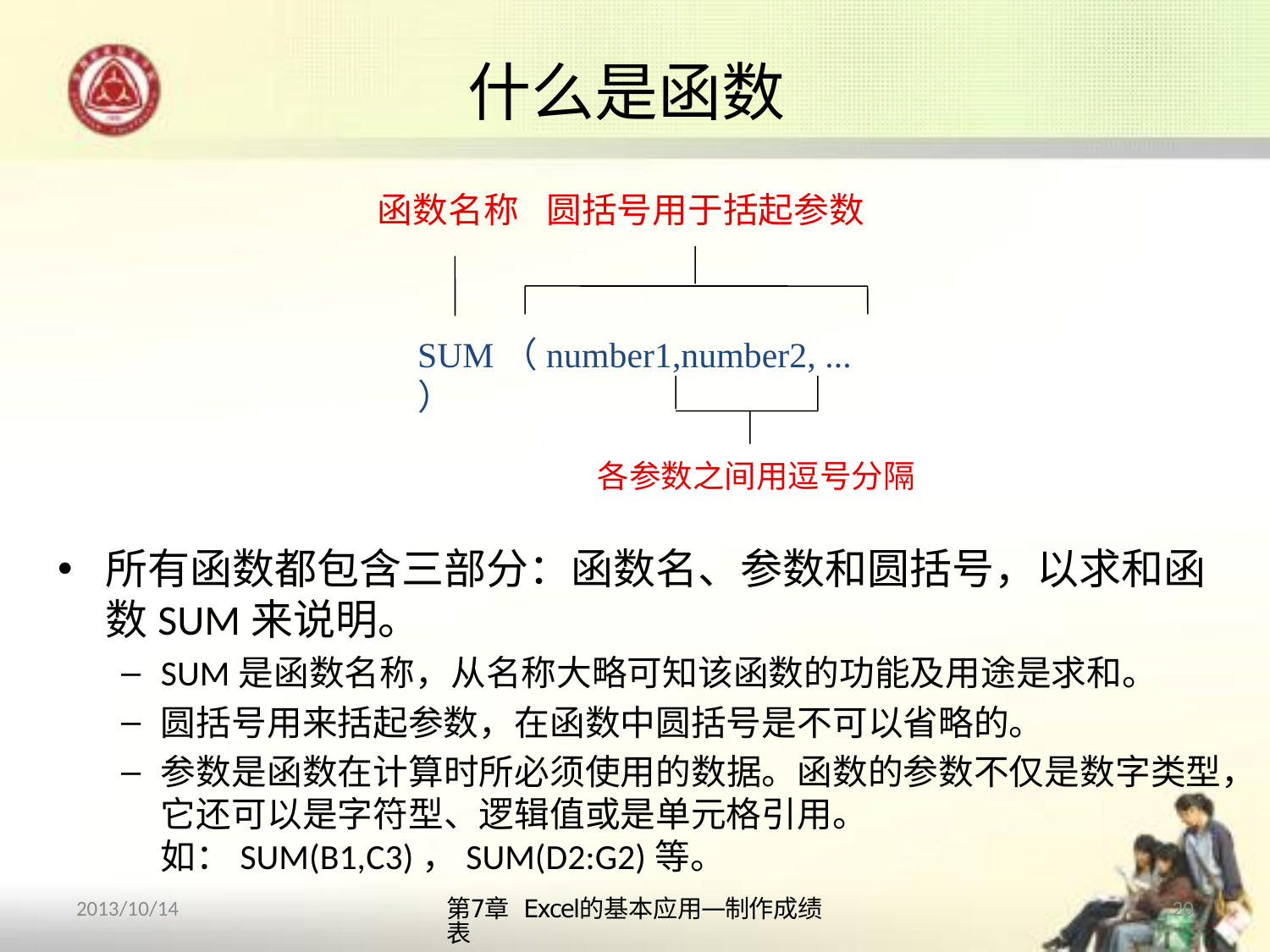

# 什么是函数
函数名称

圆括号用于括起参数

SUM（number1,number2, ...）

各参数之间用逗号分隔
所有函数都包含三部分：函数名、参数和圆括号，以求和函数SUM来说明。
SUM是函数名称，从名称大略可知该函数的功能及用途是求和。
圆括号用来括起参数，在函数中圆括号是不可以省略的。
参数是函数在计算时所必须使用的数据。函数的参数不仅是数字类型，它还可以是字符型、逻辑值或是单元格引用。
如：SUM(B1,C3)，SUM(D2:G2)等。

第7章  Excel的基本应用—制作成绩表
20
2013/10/14